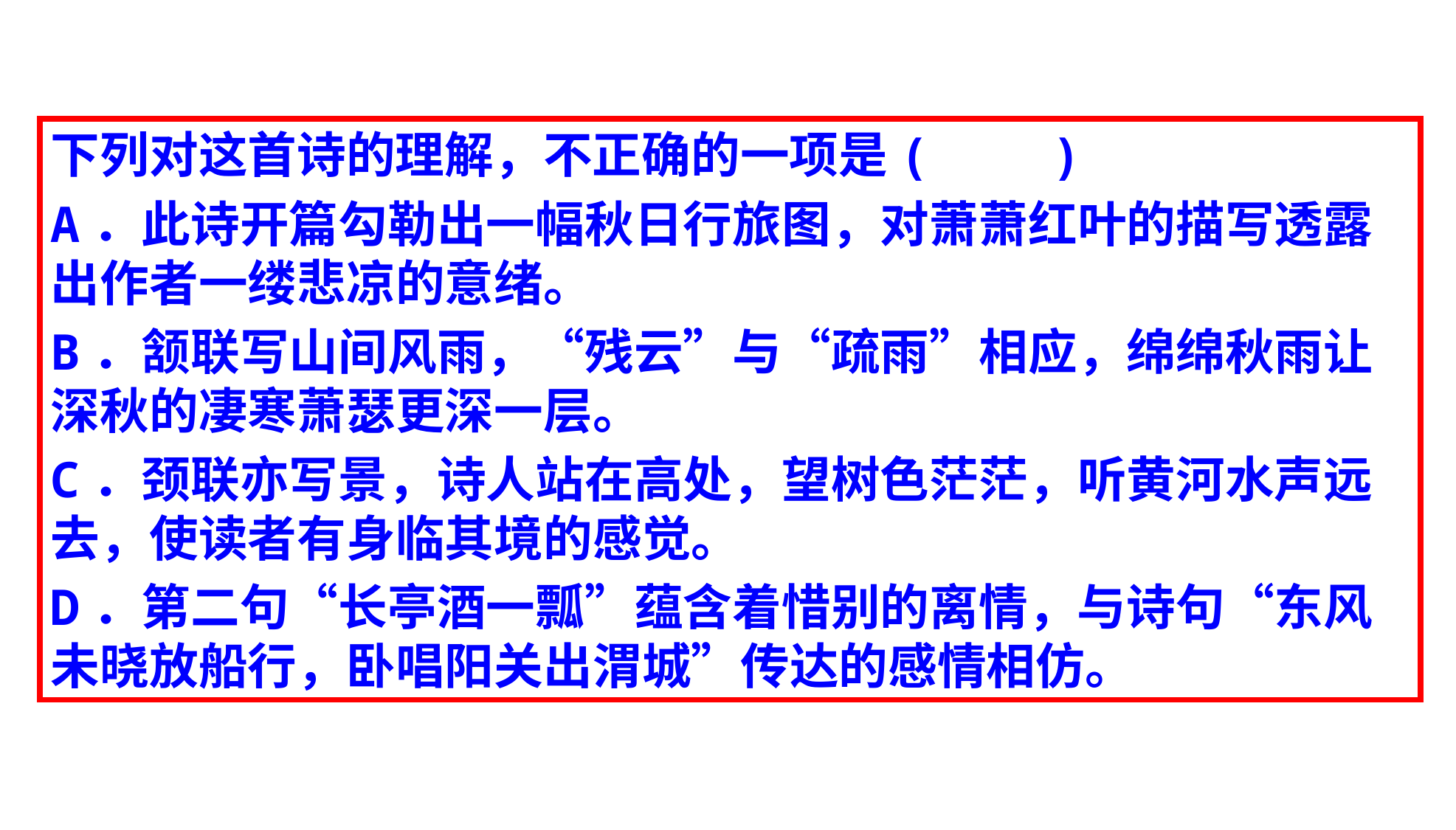

下列对这首诗的理解，不正确的一项是(　　)
A．此诗开篇勾勒出一幅秋日行旅图，对萧萧红叶的描写透露出作者一缕悲凉的意绪。
B．颔联写山间风雨，“残云”与“疏雨”相应，绵绵秋雨让深秋的凄寒萧瑟更深一层。
C．颈联亦写景，诗人站在高处，望树色茫茫，听黄河水声远去，使读者有身临其境的感觉。
D．第二句“长亭酒一瓢”蕴含着惜别的离情，与诗句“东风未晓放船行，卧唱阳关出渭城”传达的感情相仿。